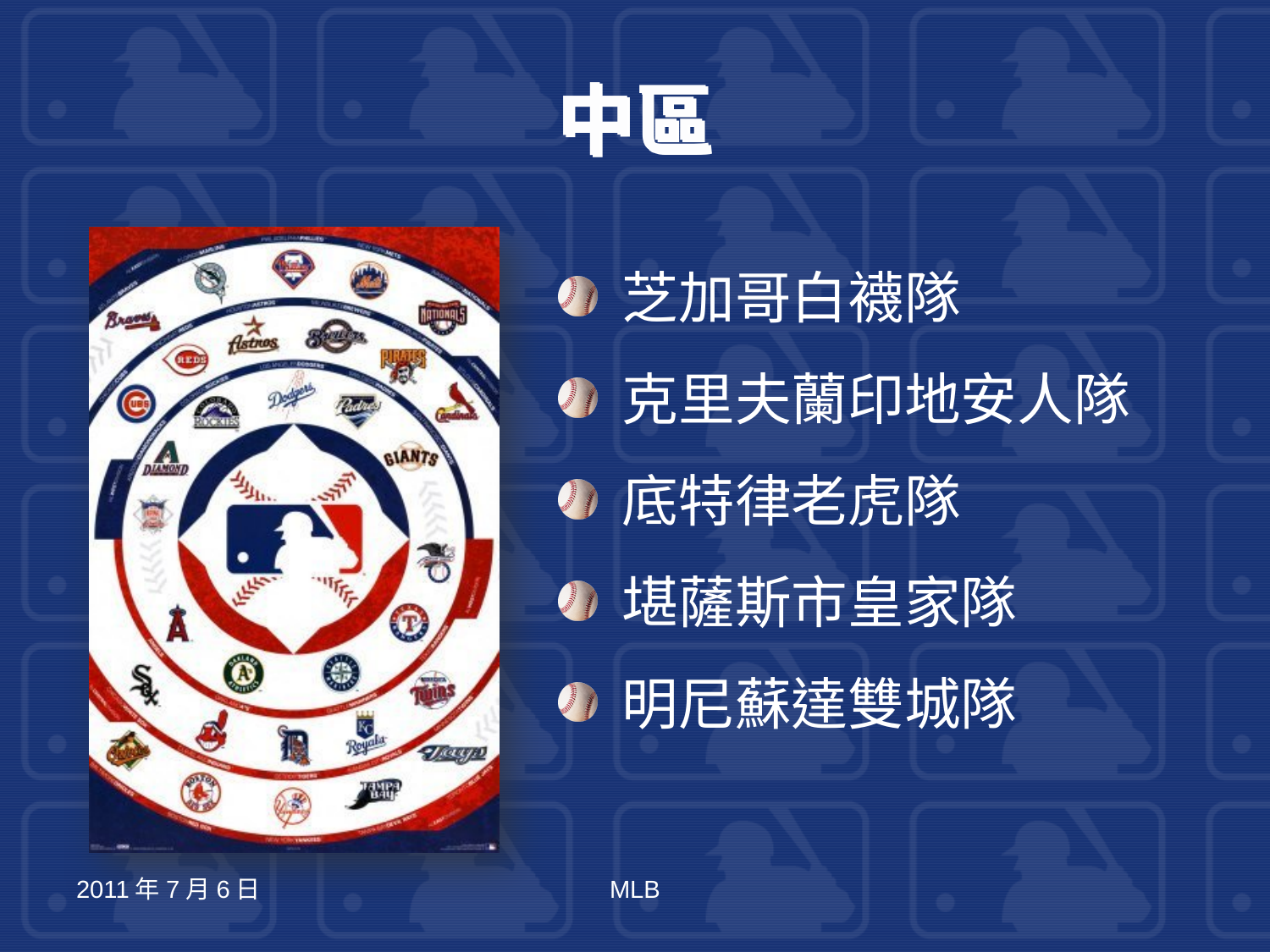

# 中區
芝加哥白襪隊
克里夫蘭印地安人隊
底特律老虎隊
堪薩斯市皇家隊
明尼蘇達雙城隊
2011年7月6日
MLB